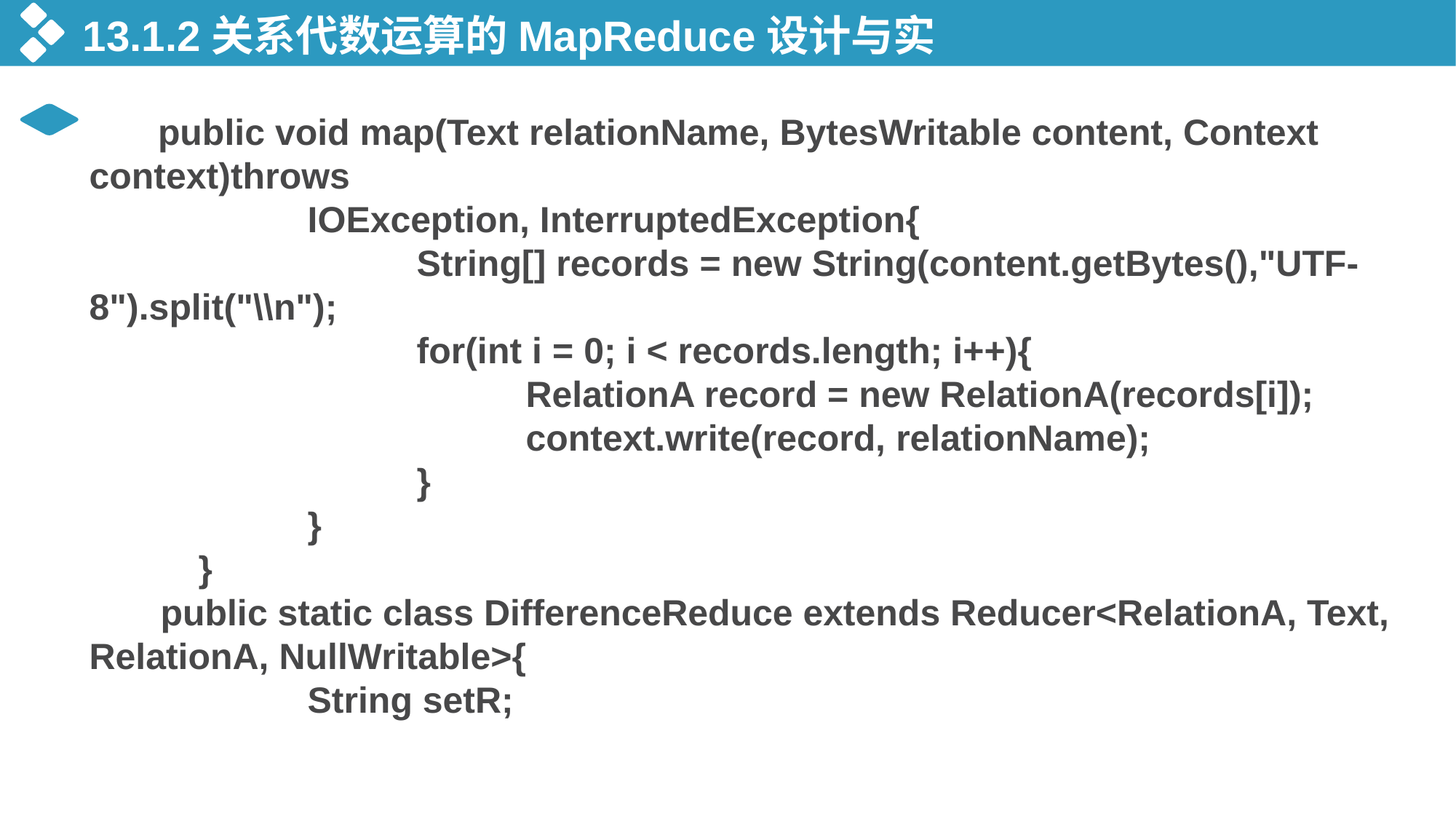

13.1.2关系代数运算的MapReduce设计与实现

        public void map(Text relationName, BytesWritable content, Context context)throws
		IOException, InterruptedException{
			String[] records = new String(content.getBytes(),"UTF-8").split("\\n");
			for(int i = 0; i < records.length; i++){
				RelationA record = new RelationA(records[i]);
				context.write(record, relationName);
			}
		}
	}
       public static class DifferenceReduce extends Reducer<RelationA, Text, RelationA, NullWritable>{
		String setR;